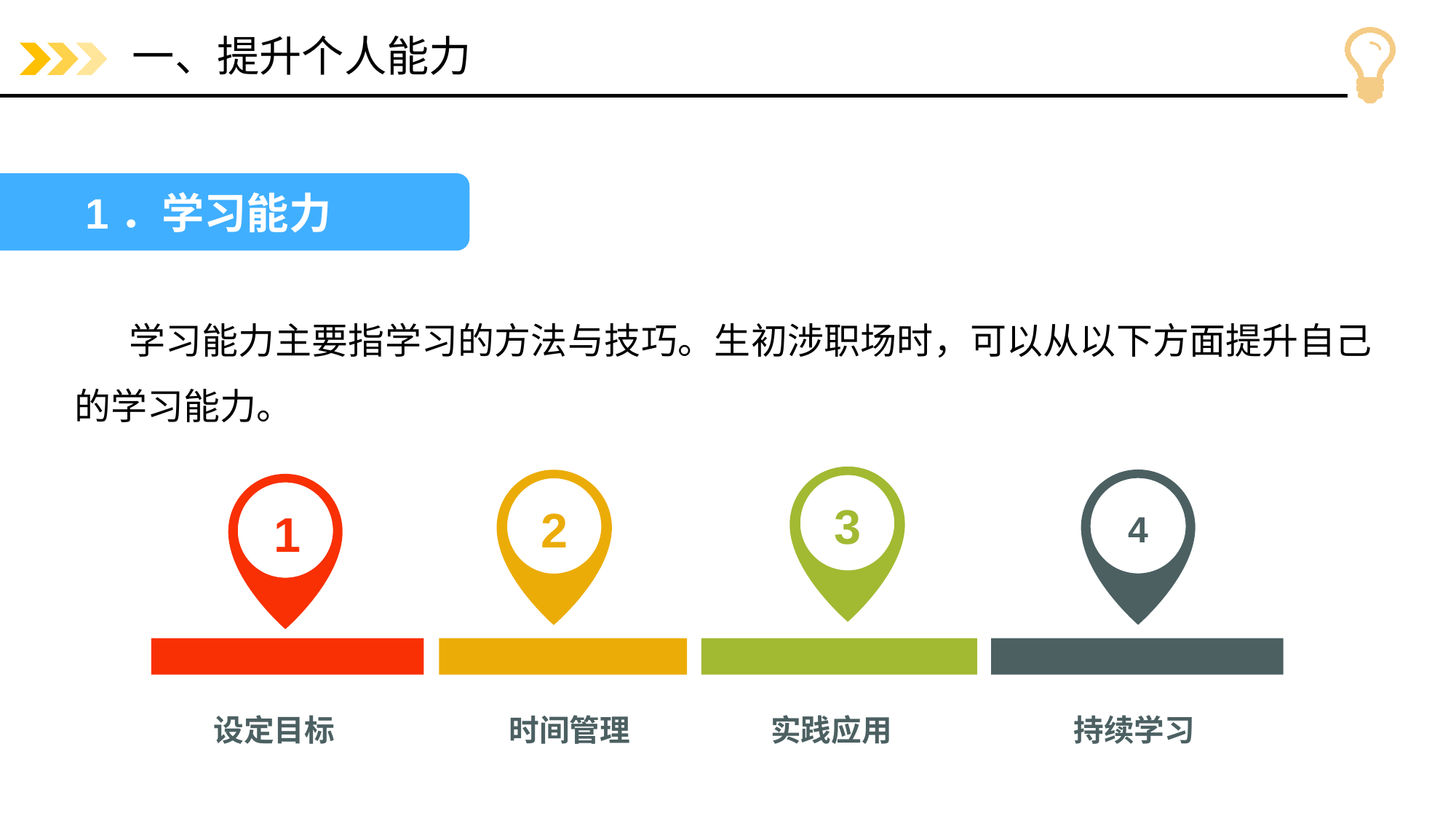

11
# 一、提升个人能力
1．学习能力
学习能力主要指学习的方法与技巧。生初涉职场时，可以从以下方面提升自己的学习能力。

3
2
1
4

时间管理
设定目标
实践应用
持续学习